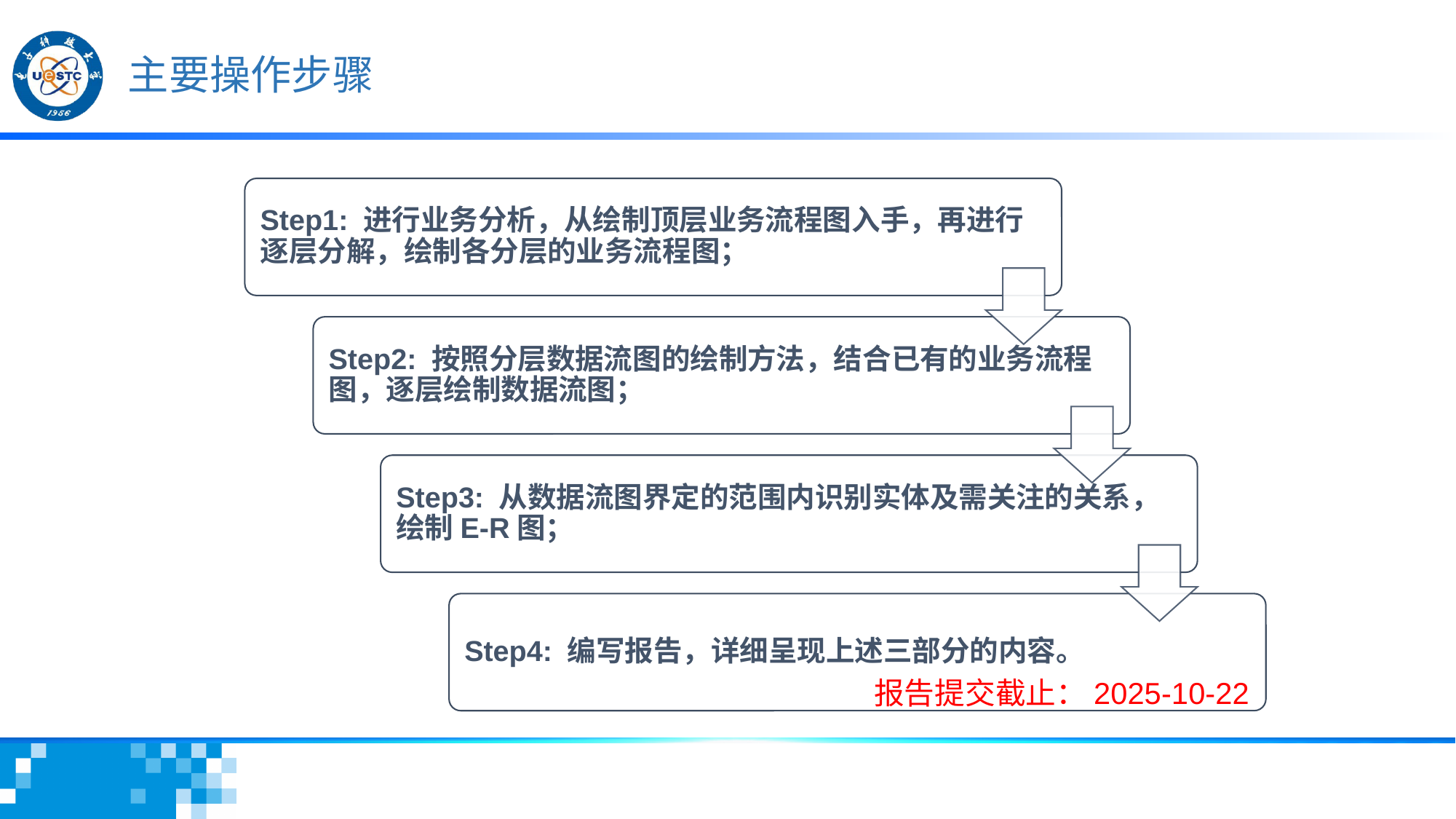

# 主要操作步骤
Step1: 进行业务分析，从绘制顶层业务流程图入手，再进行逐层分解，绘制各分层的业务流程图；
Step2: 按照分层数据流图的绘制方法，结合已有的业务流程图，逐层绘制数据流图；
Step3: 从数据流图界定的范围内识别实体及需关注的关系，绘制E-R图；
Step4: 编写报告，详细呈现上述三部分的内容。

报告提交截止：2025-10-22